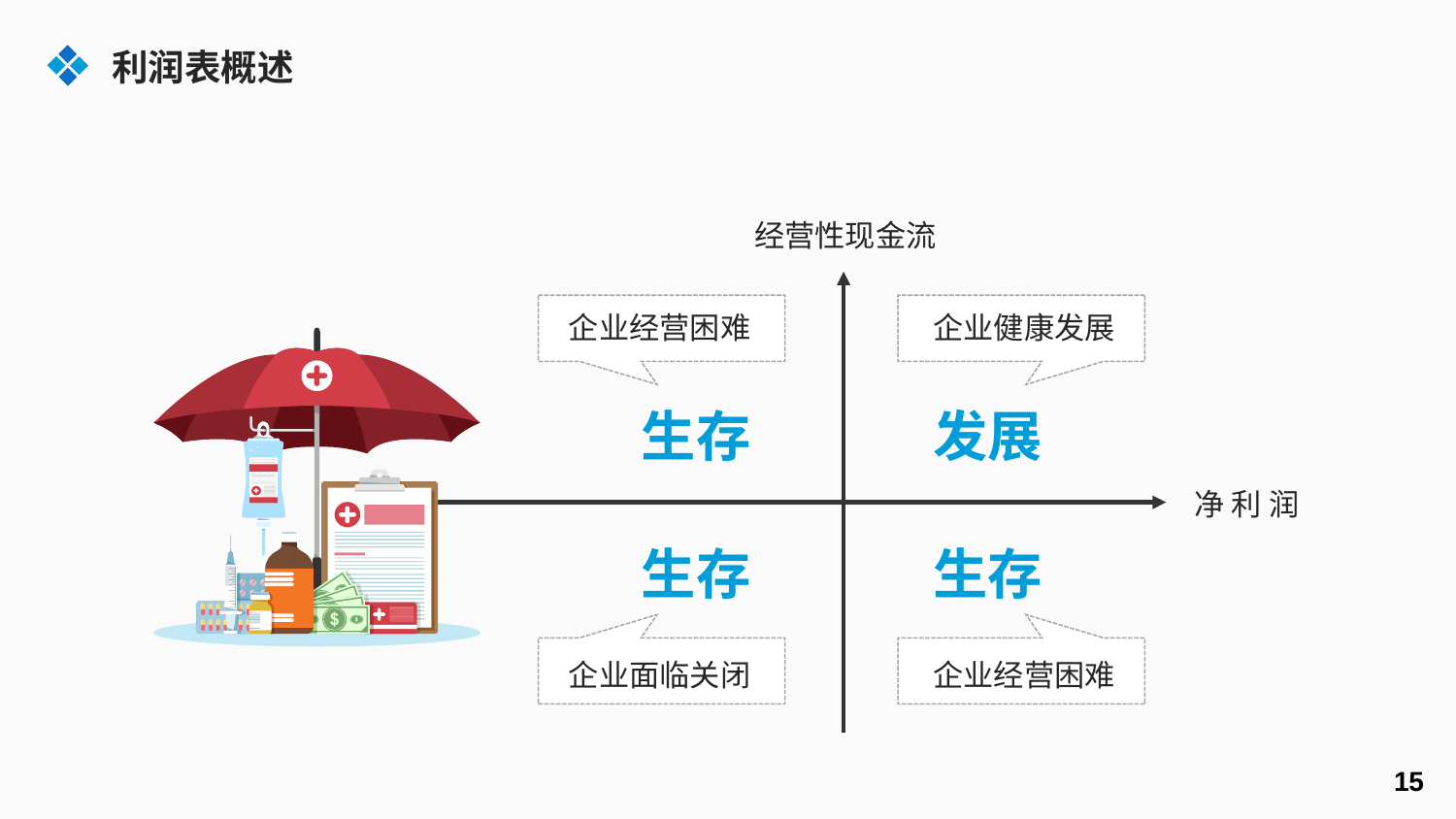

利润表概述

经营性现金流

企业经营困难
企业健康发展

生存
发展
净 利 润
生存
生存

企业面临关闭
企业经营困难
15